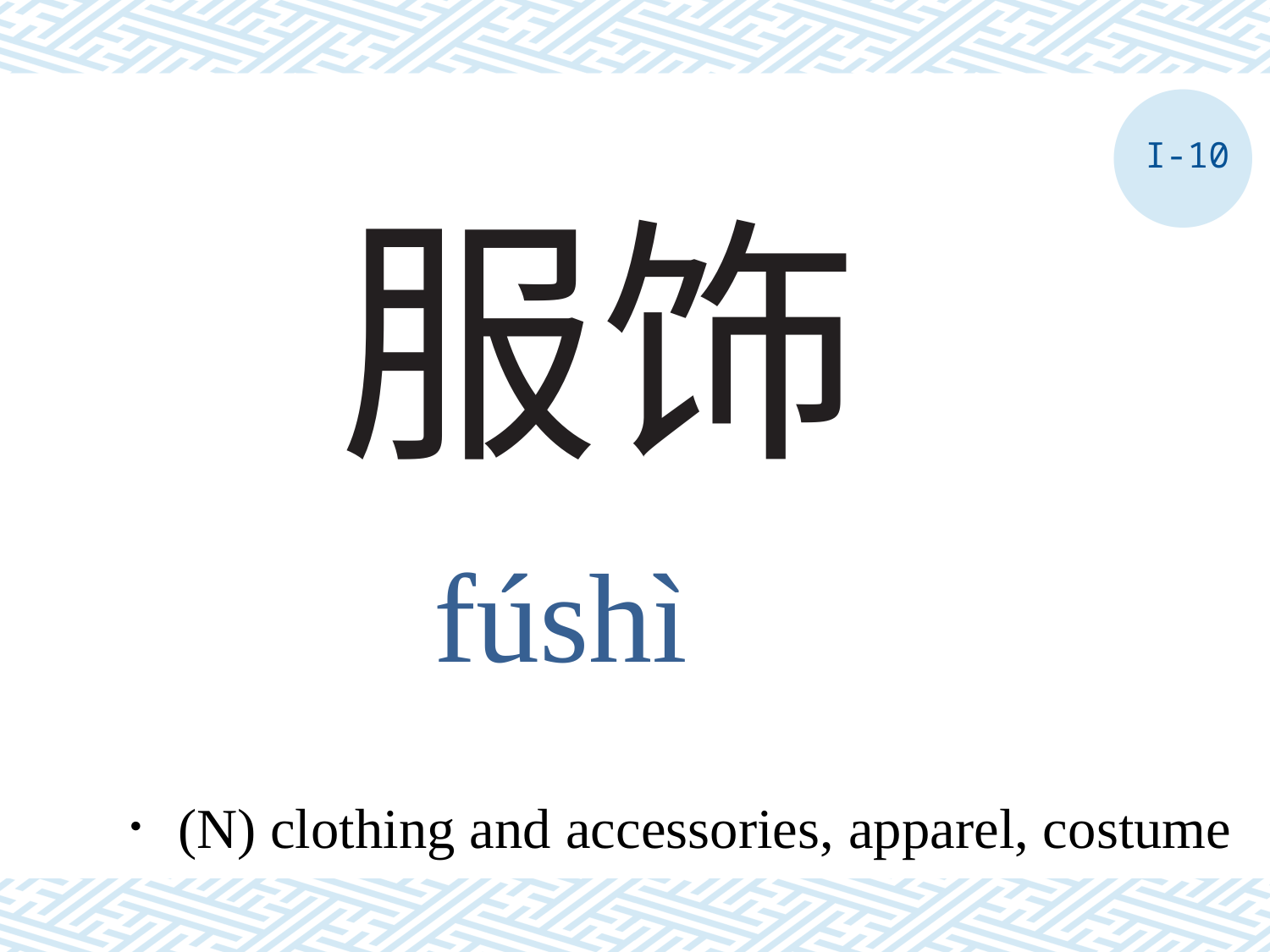

I-10

# 服饰
fúshì
．(N) clothing and accessories, apparel, costume